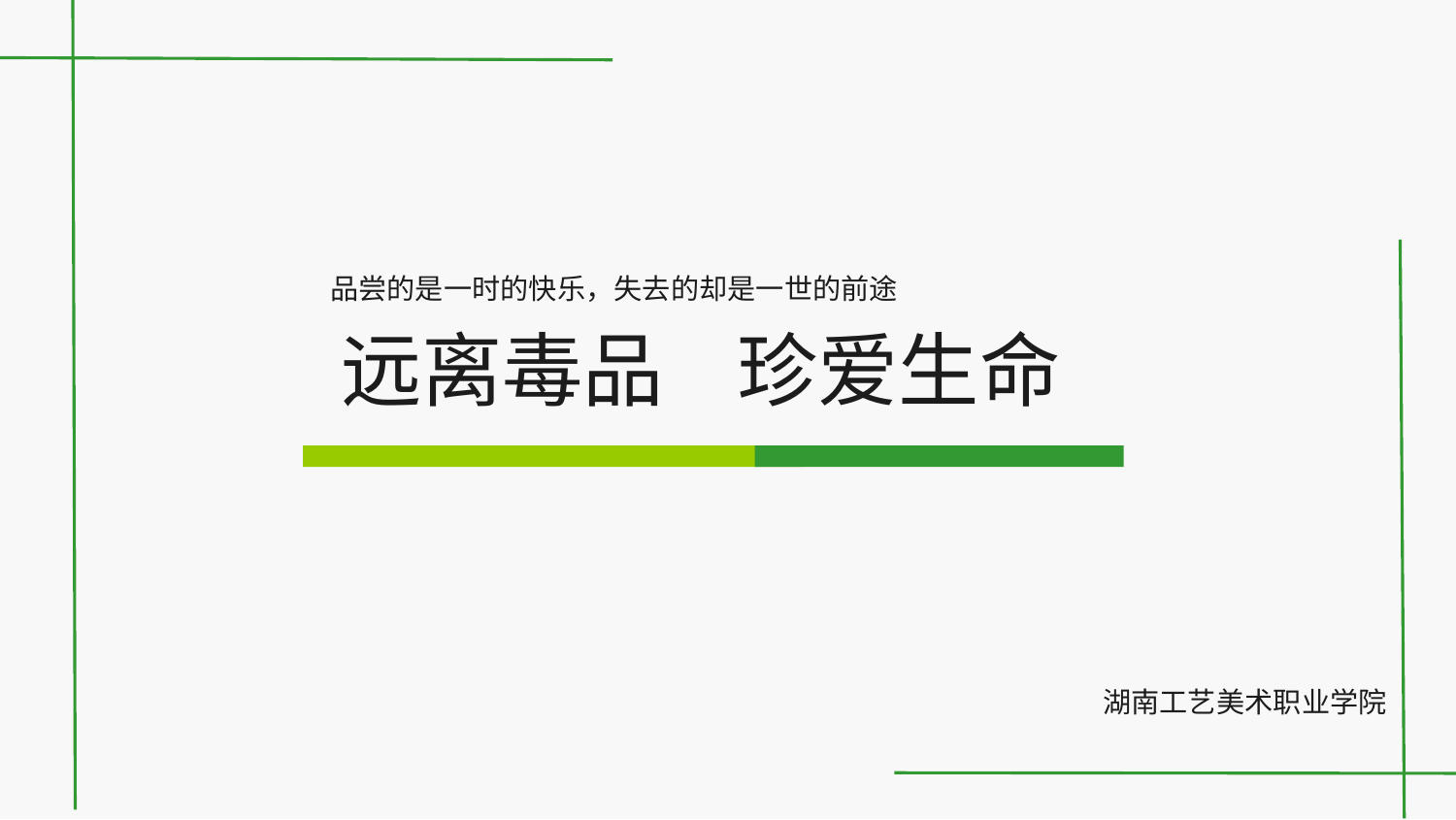

品尝的是一时的快乐，失去的却是一世的前途
远离毒品    珍爱生命

湖南工艺美术职业学院